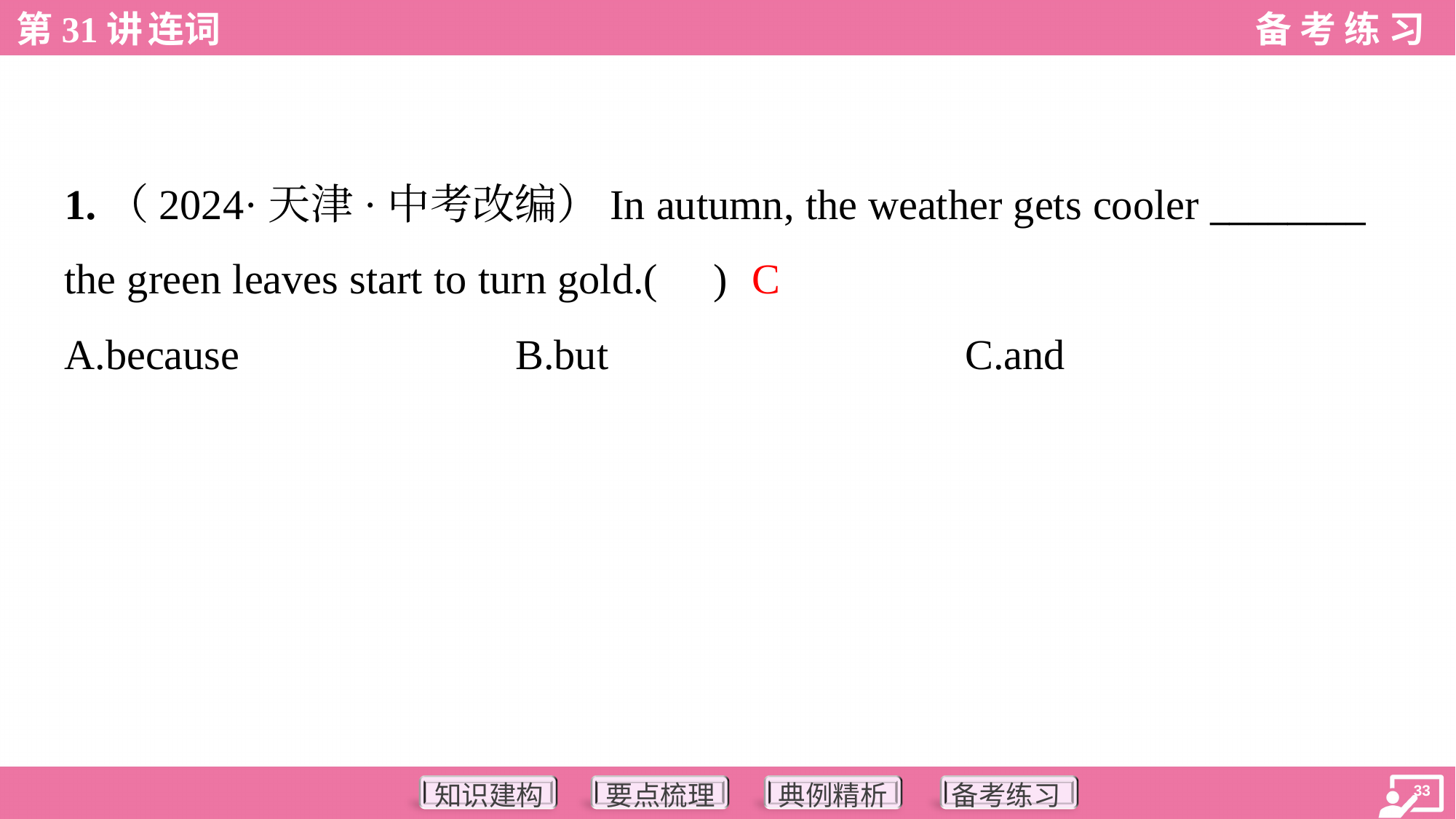

1.（2024·天津·中考改编）In autumn, the weather gets cooler ________
the green leaves start to turn gold.(     )
C
A.because	B.but	C.and